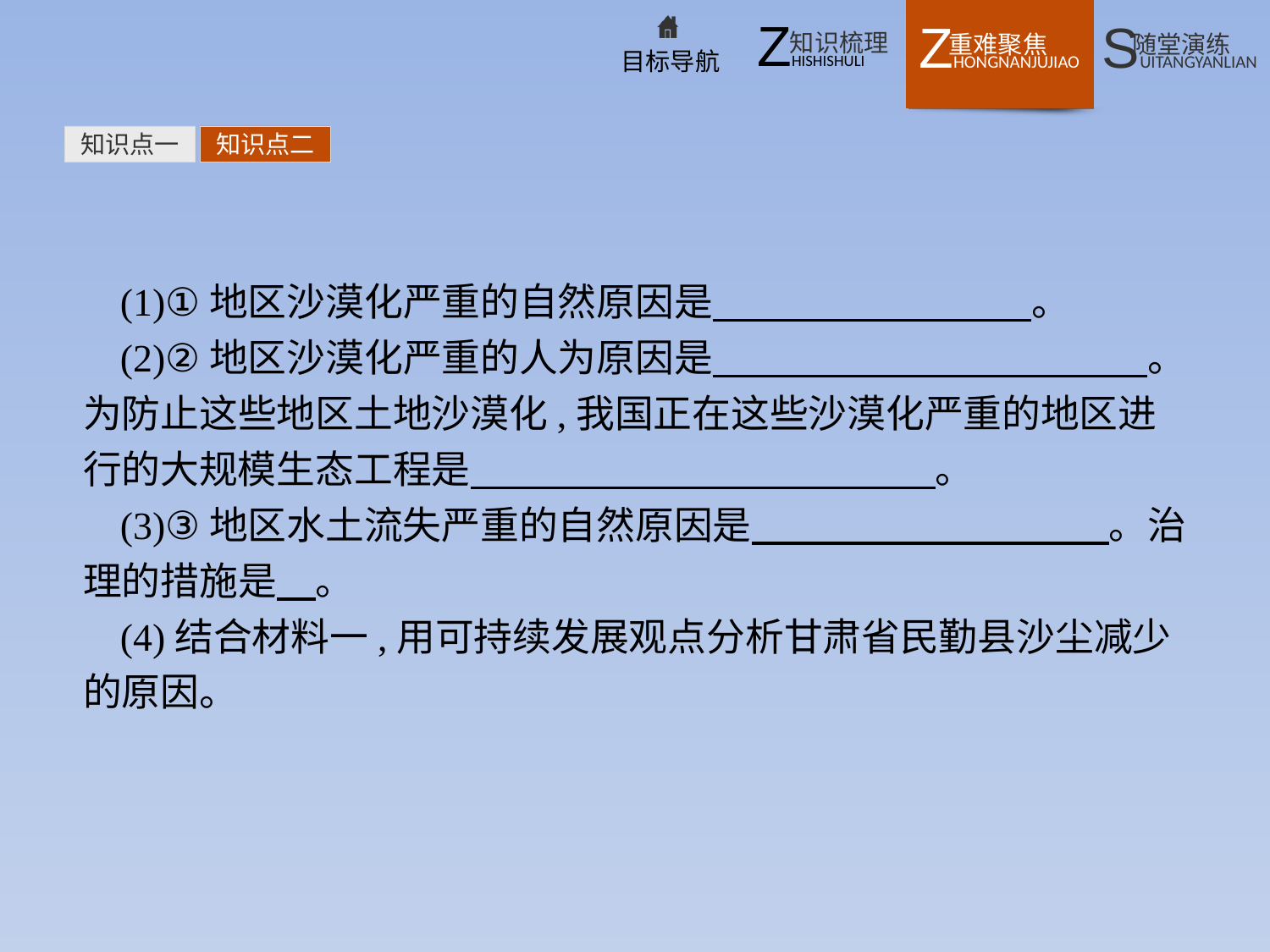

知识点一
知识点二
(1)①地区沙漠化严重的自然原因是 　　　　　　　　。
(2)②地区沙漠化严重的人为原因是 　　　　　　　　　　　。为防止这些地区土地沙漠化,我国正在这些沙漠化严重的地区进行的大规模生态工程是　　　　　　　　　　　　。
(3)③地区水土流失严重的自然原因是 　　　　　　　　　。治理的措施是　。
(4)结合材料一,用可持续发展观点分析甘肃省民勤县沙尘减少的原因。